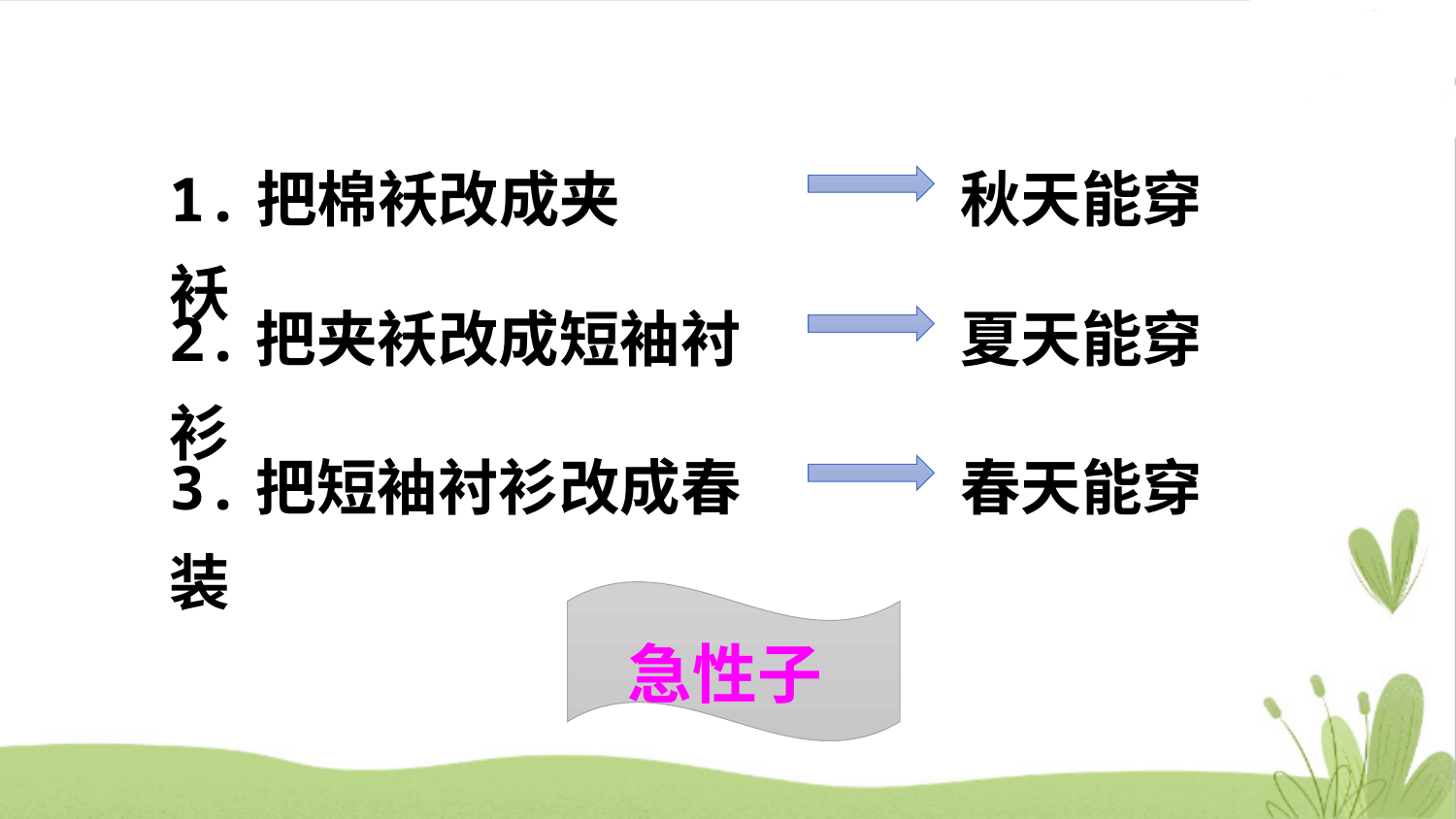

1.把棉袄改成夹袄
秋天能穿

2.把夹袄改成短袖衬衫
夏天能穿

3.把短袖衬衫改成春装
春天能穿

急性子